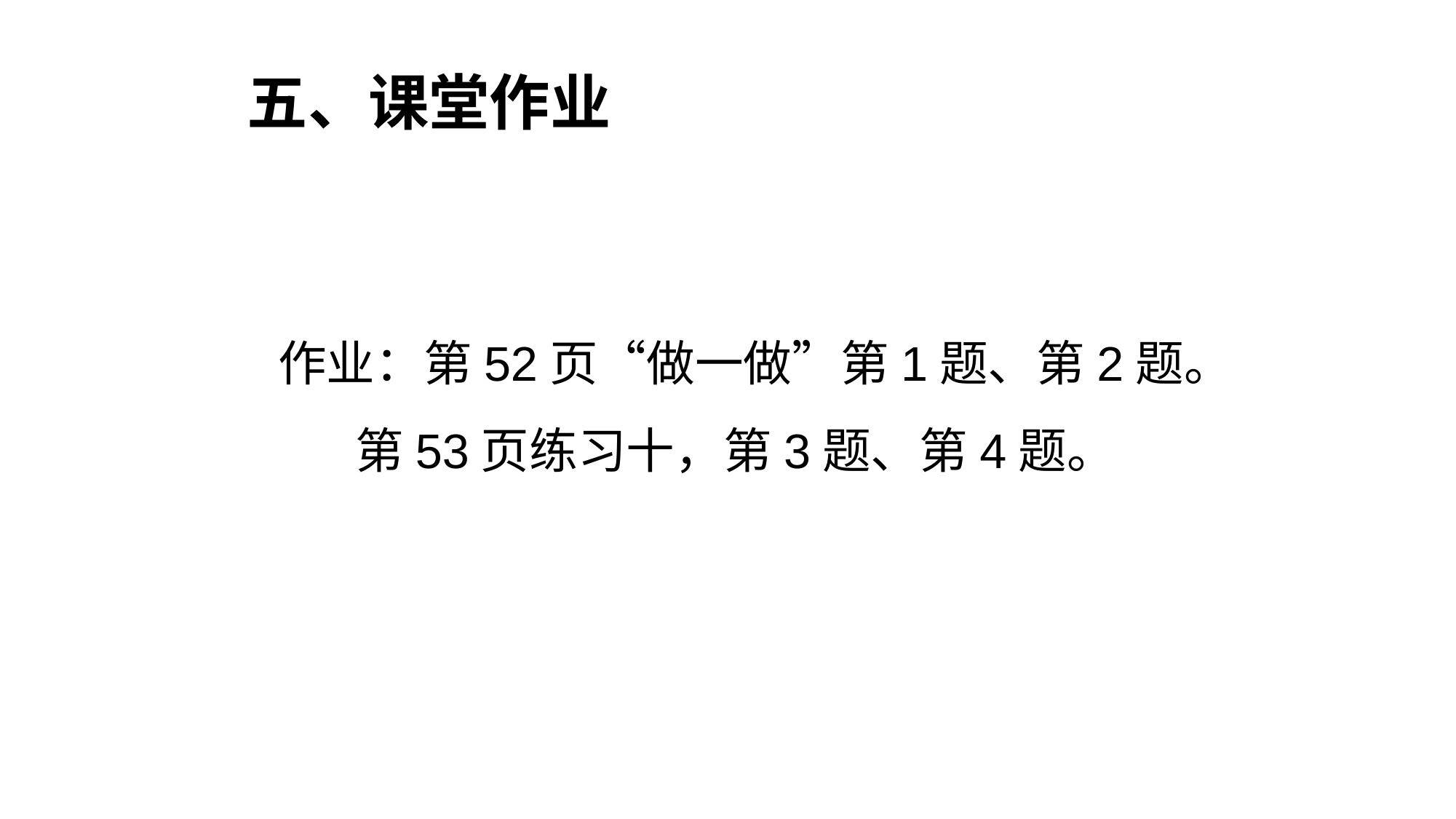

五、课堂作业
作业：第52页“做一做”第1题、第2题。
      第53页练习十，第3题、第4题。
绿色圃中小学教育网http://www.lspjy.com